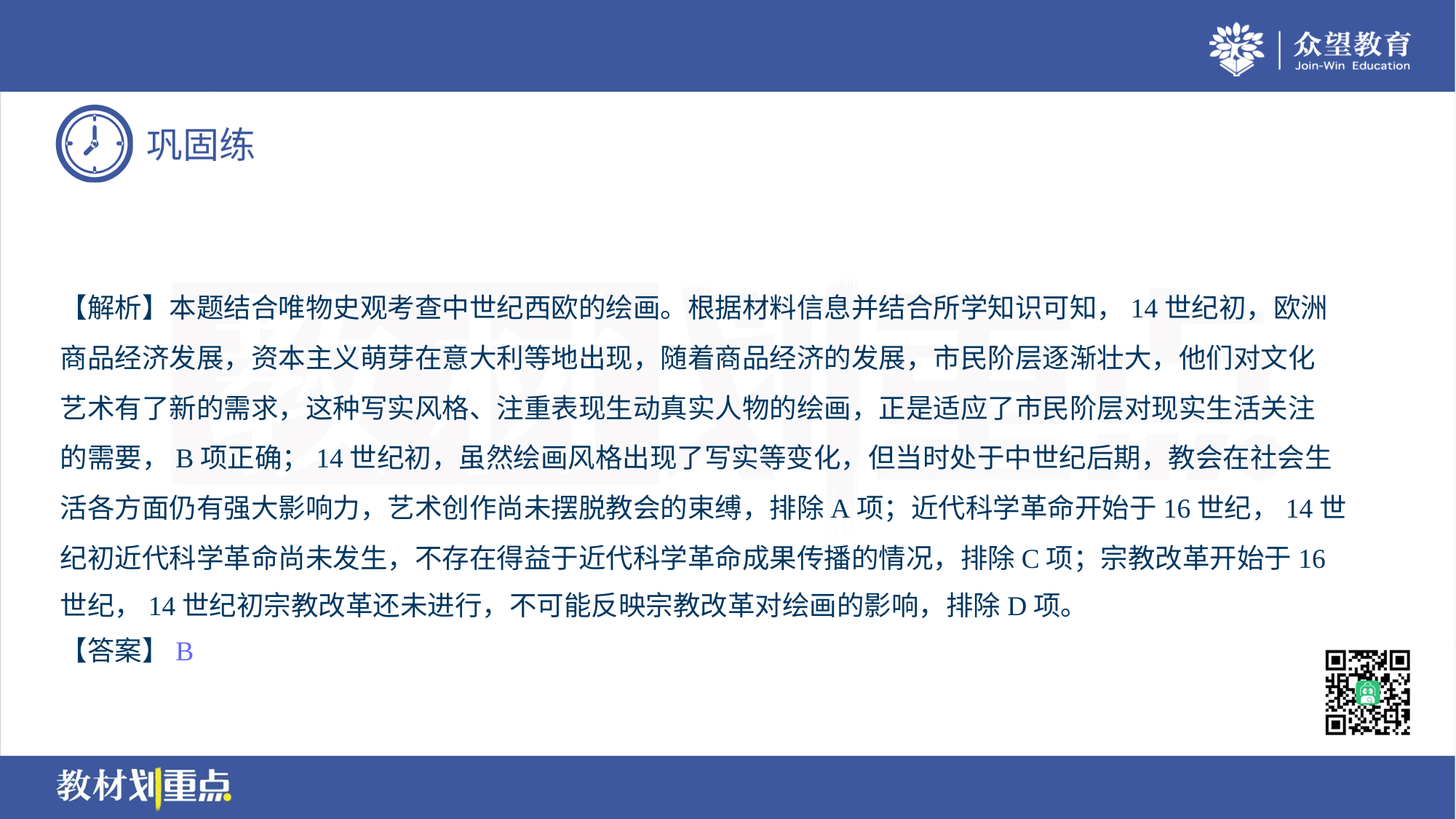

【解析】本题结合唯物史观考查中世纪西欧的绘画。根据材料信息并结合所学知识可知，14世纪初，欧洲
商品经济发展，资本主义萌芽在意大利等地出现，随着商品经济的发展，市民阶层逐渐壮大，他们对文化
艺术有了新的需求，这种写实风格、注重表现生动真实人物的绘画，正是适应了市民阶层对现实生活关注
的需要，B项正确；14世纪初，虽然绘画风格出现了写实等变化，但当时处于中世纪后期，教会在社会生
活各方面仍有强大影响力，艺术创作尚未摆脱教会的束缚，排除A项；近代科学革命开始于16世纪，14世
纪初近代科学革命尚未发生，不存在得益于近代科学革命成果传播的情况，排除C项；宗教改革开始于16
世纪，14世纪初宗教改革还未进行，不可能反映宗教改革对绘画的影响，排除D项。
【答案】B